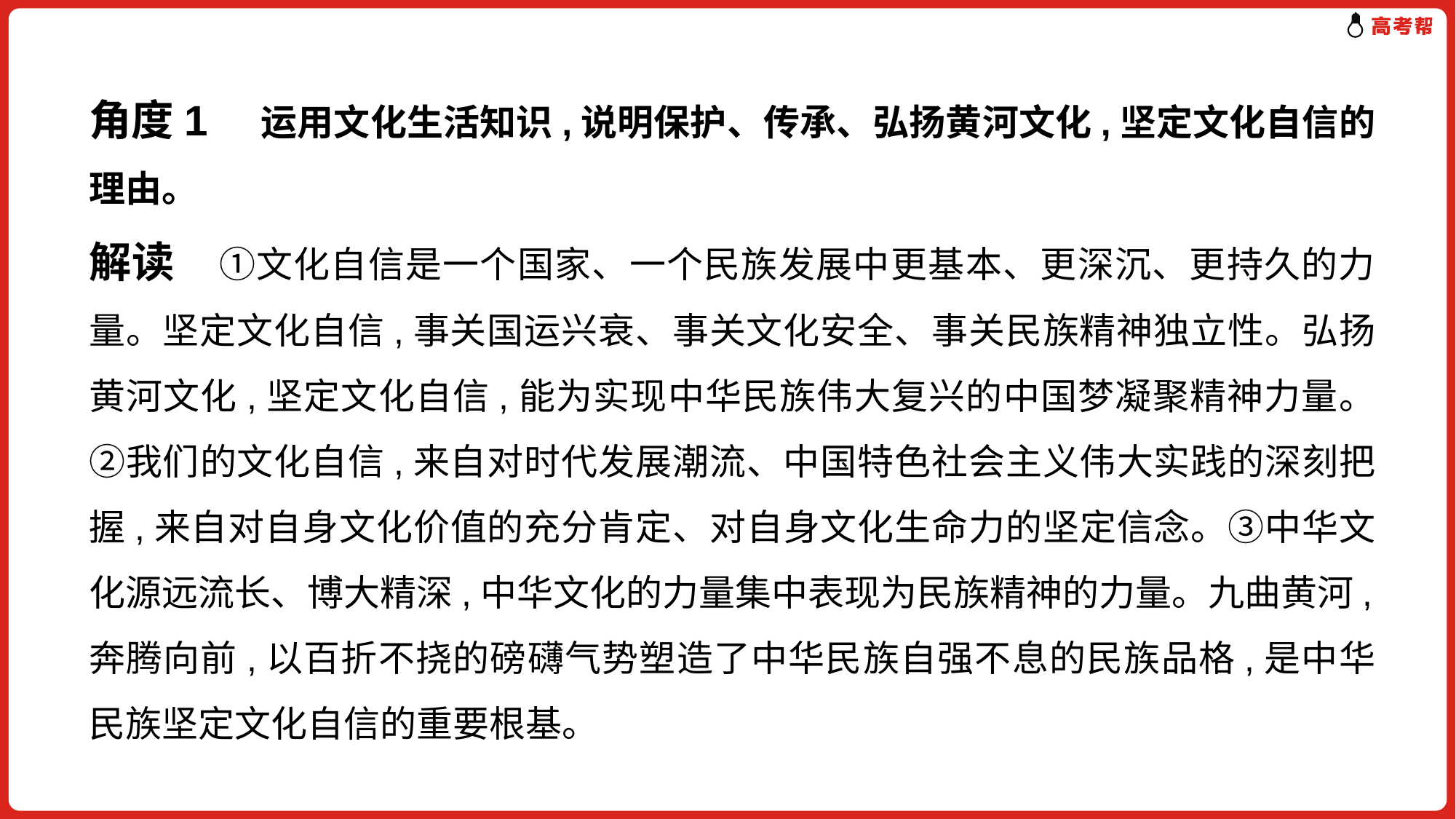

角度1　运用文化生活知识,说明保护、传承、弘扬黄河文化,坚定文化自信的理由。
解读　①文化自信是一个国家、一个民族发展中更基本、更深沉、更持久的力量。坚定文化自信,事关国运兴衰、事关文化安全、事关民族精神独立性。弘扬黄河文化,坚定文化自信,能为实现中华民族伟大复兴的中国梦凝聚精神力量。②我们的文化自信,来自对时代发展潮流、中国特色社会主义伟大实践的深刻把握,来自对自身文化价值的充分肯定、对自身文化生命力的坚定信念。③中华文化源远流长、博大精深,中华文化的力量集中表现为民族精神的力量。九曲黄河,奔腾向前,以百折不挠的磅礴气势塑造了中华民族自强不息的民族品格,是中华民族坚定文化自信的重要根基。